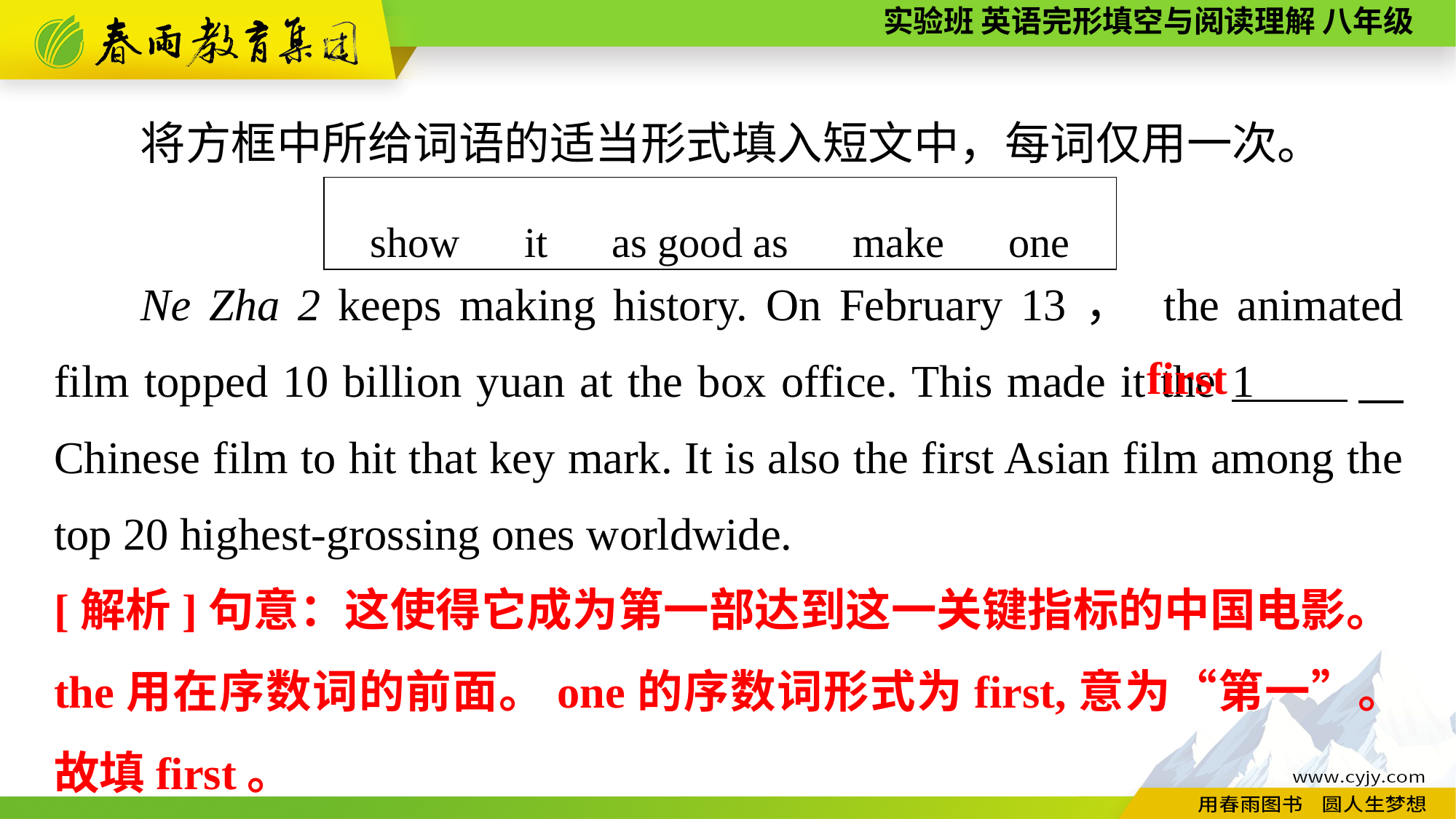

将方框中所给词语的适当形式填入短文中，每词仅用一次。
| show　it　as good as　make　one |
| --- |
Ne Zha 2 keeps making history. On February 13， the animated film topped 10 billion yuan at the box office. This made it the 1      　 Chinese film to hit that key mark. It is also the first Asian film among the top 20 highest-grossing ones worldwide.
first
[解析]句意：这使得它成为第一部达到这一关键指标的中国电影。the用在序数词的前面。one的序数词形式为first,意为“第一”。故填first。